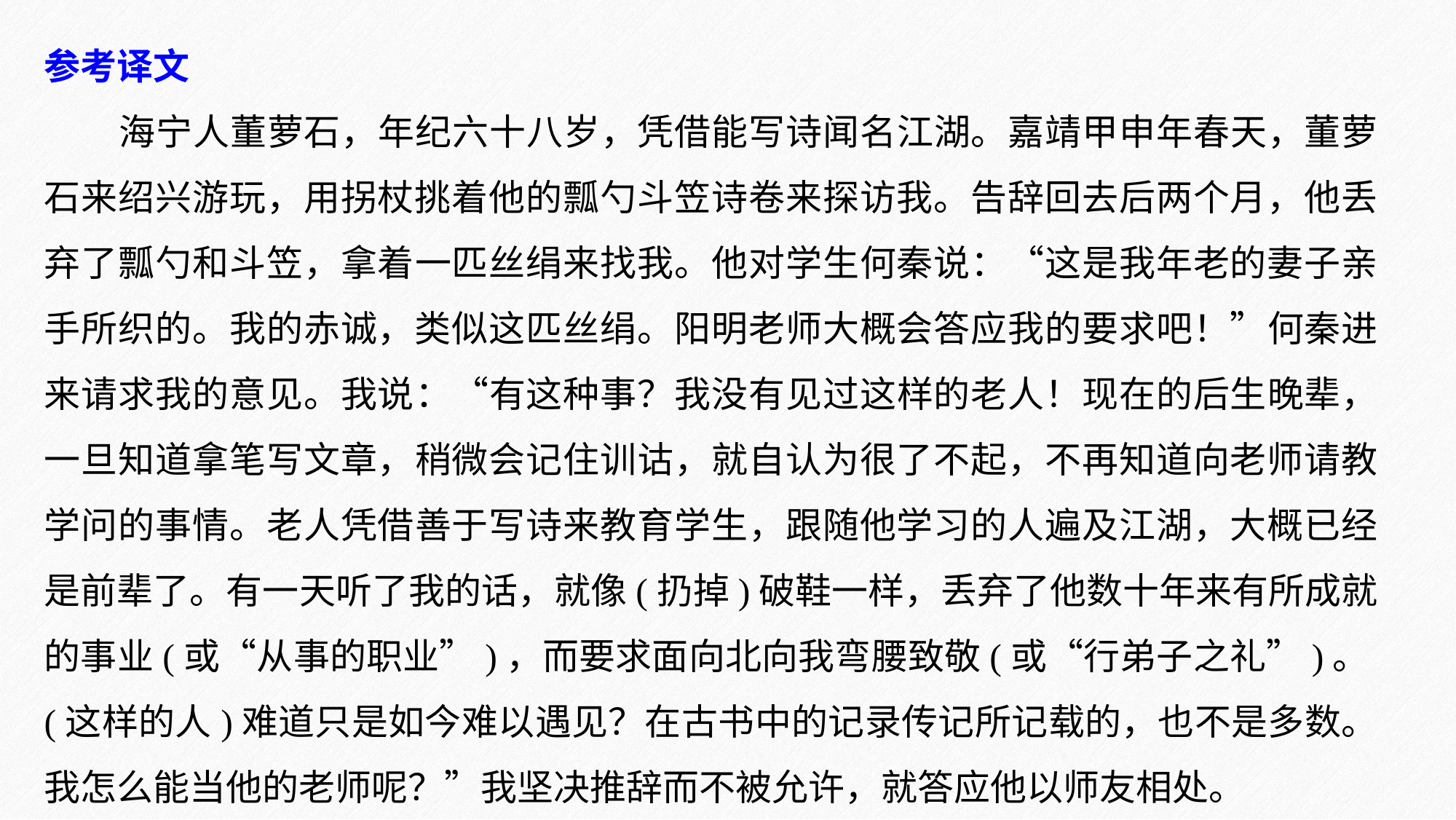

参考译文
海宁人董萝石，年纪六十八岁，凭借能写诗闻名江湖。嘉靖甲申年春天，董萝石来绍兴游玩，用拐杖挑着他的瓢勺斗笠诗卷来探访我。告辞回去后两个月，他丢弃了瓢勺和斗笠，拿着一匹丝绢来找我。他对学生何秦说：“这是我年老的妻子亲手所织的。我的赤诚，类似这匹丝绢。阳明老师大概会答应我的要求吧！”何秦进来请求我的意见。我说：“有这种事？我没有见过这样的老人！现在的后生晚辈，一旦知道拿笔写文章，稍微会记住训诂，就自认为很了不起，不再知道向老师请教学问的事情。老人凭借善于写诗来教育学生，跟随他学习的人遍及江湖，大概已经是前辈了。有一天听了我的话，就像(扔掉)破鞋一样，丢弃了他数十年来有所成就的事业(或“从事的职业”)，而要求面向北向我弯腰致敬(或“行弟子之礼”)。(这样的人)难道只是如今难以遇见？在古书中的记录传记所记载的，也不是多数。我怎么能当他的老师呢？”我坚决推辞而不被允许，就答应他以师友相处。